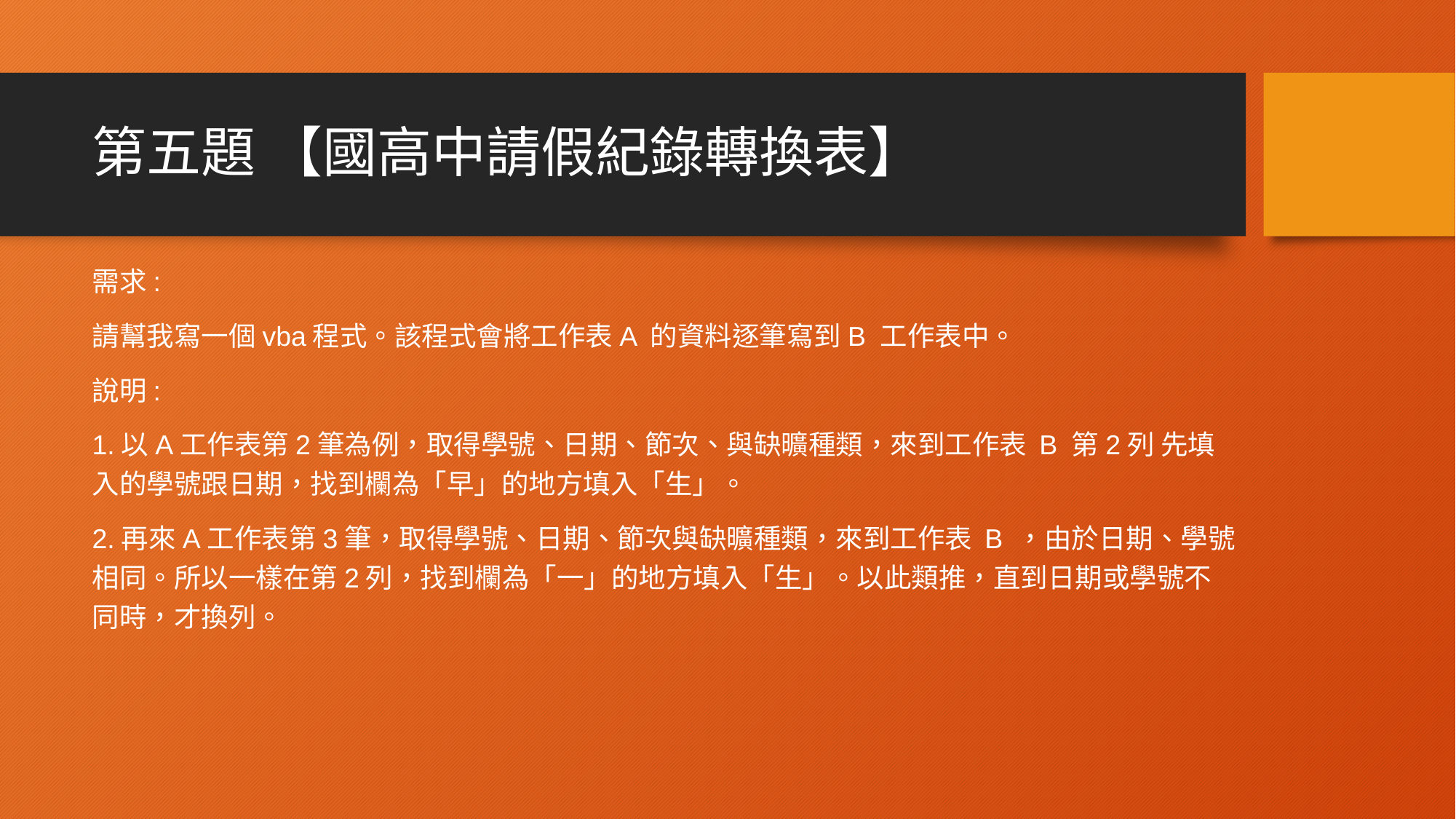

# 第五題 【國高中請假紀錄轉換表】
需求:
請幫我寫一個vba程式。該程式會將工作表A 的資料逐筆寫到B 工作表中。
說明:
1.以A工作表第2筆為例，取得學號、日期、節次、與缺曠種類，來到工作表 B 第2列 先填入的學號跟日期，找到欄為「早」的地方填入「生」。
2.再來A工作表第3筆，取得學號、日期、節次與缺曠種類，來到工作表 B ，由於日期、學號相同。所以一樣在第2列，找到欄為「一」的地方填入「生」。以此類推，直到日期或學號不同時，才換列。